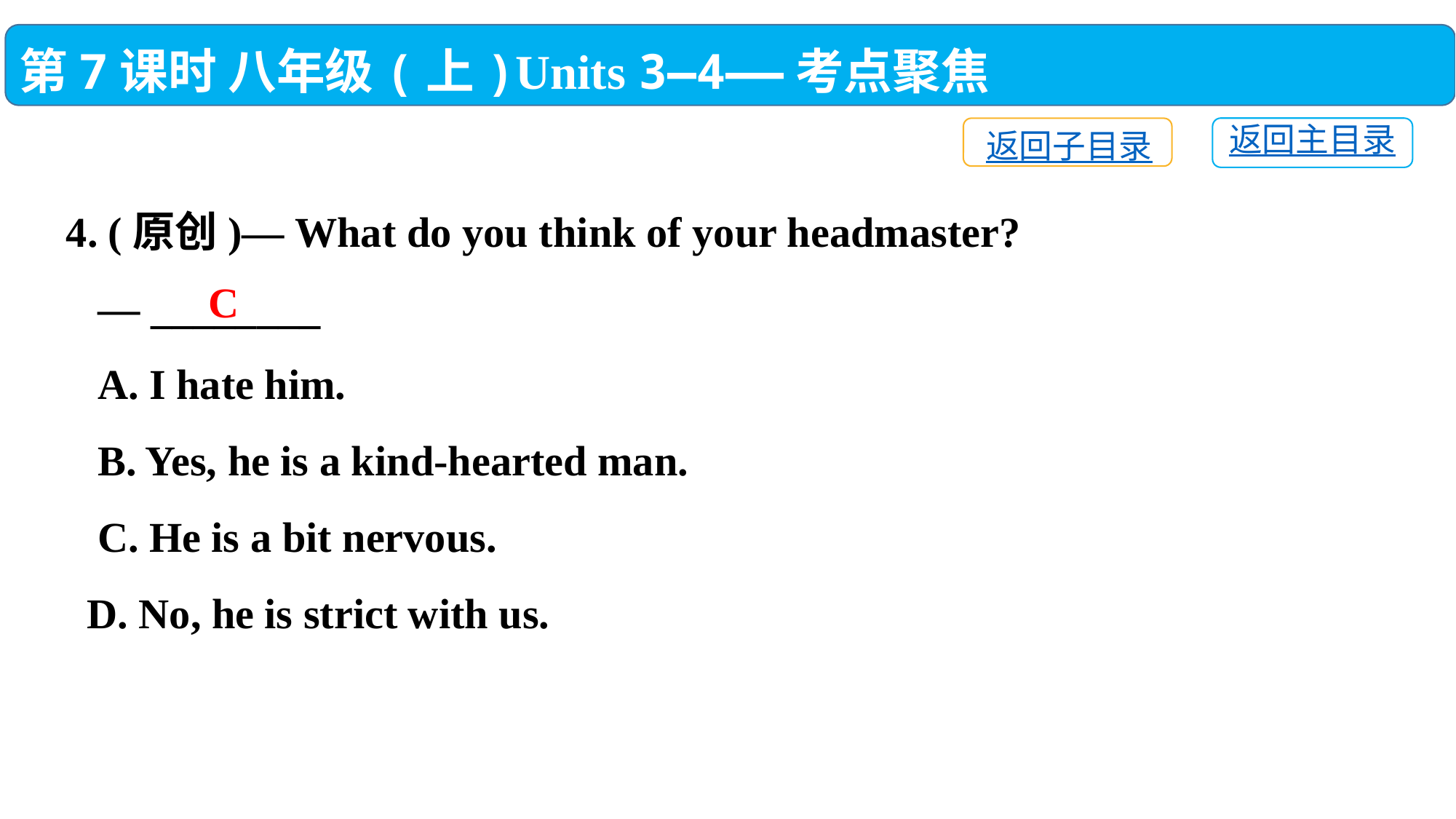

第7课时 八年级(上)Units 3—4——考点聚焦
返回主目录

返回子目录
4. (原创)— What do you think of your headmaster?
   — ________
   A. I hate him.
   B. Yes, he is a kind-hearted man.
   C. He is a bit nervous.
  D. No, he is strict with us.

C